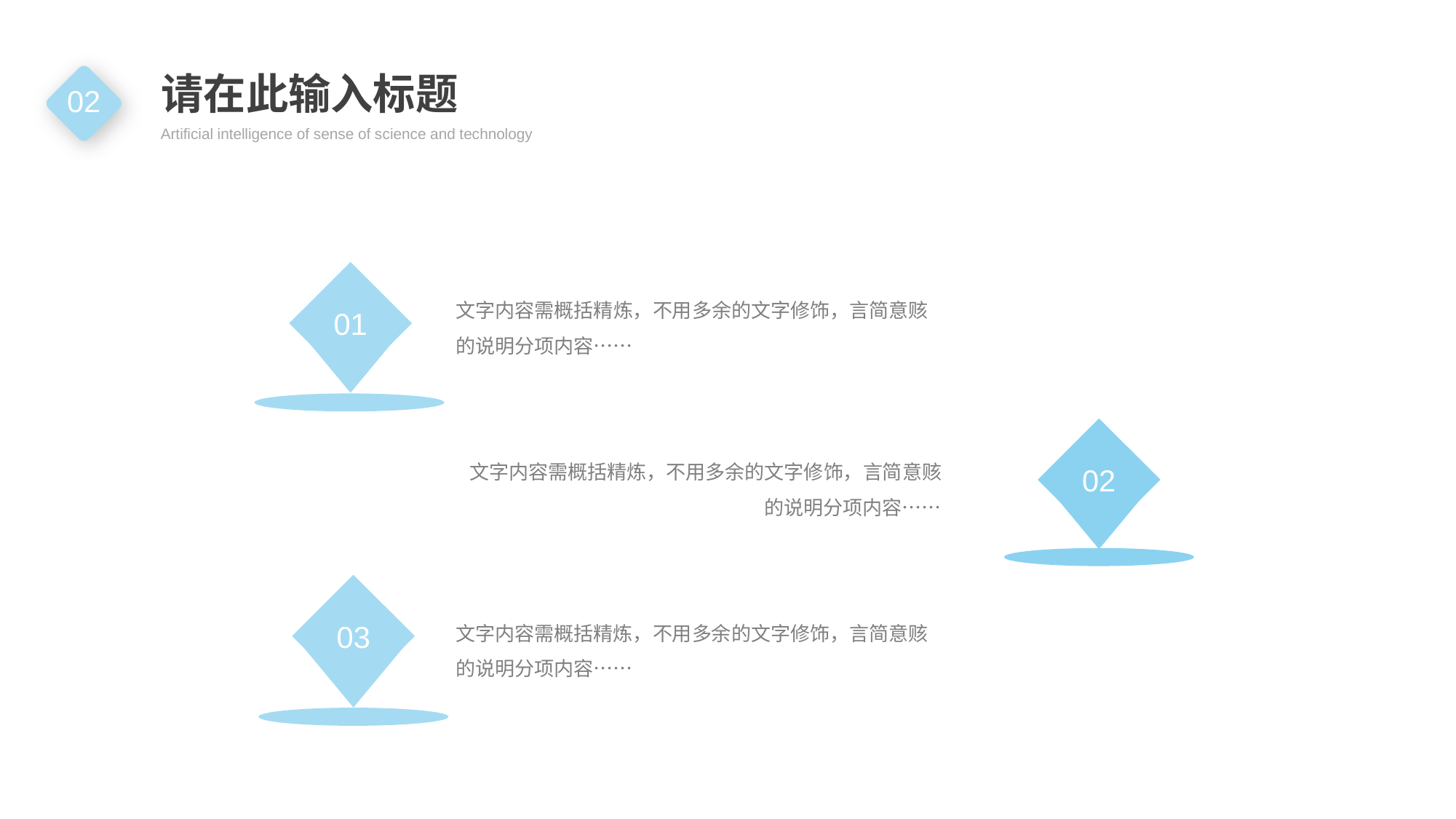

请在此输入标题
Artificial intelligence of sense of science and technology

02
01

文字内容需概括精炼，不用多余的文字修饰，言简意赅的说明分项内容……
02

文字内容需概括精炼，不用多余的文字修饰，言简意赅的说明分项内容……
03

文字内容需概括精炼，不用多余的文字修饰，言简意赅的说明分项内容……